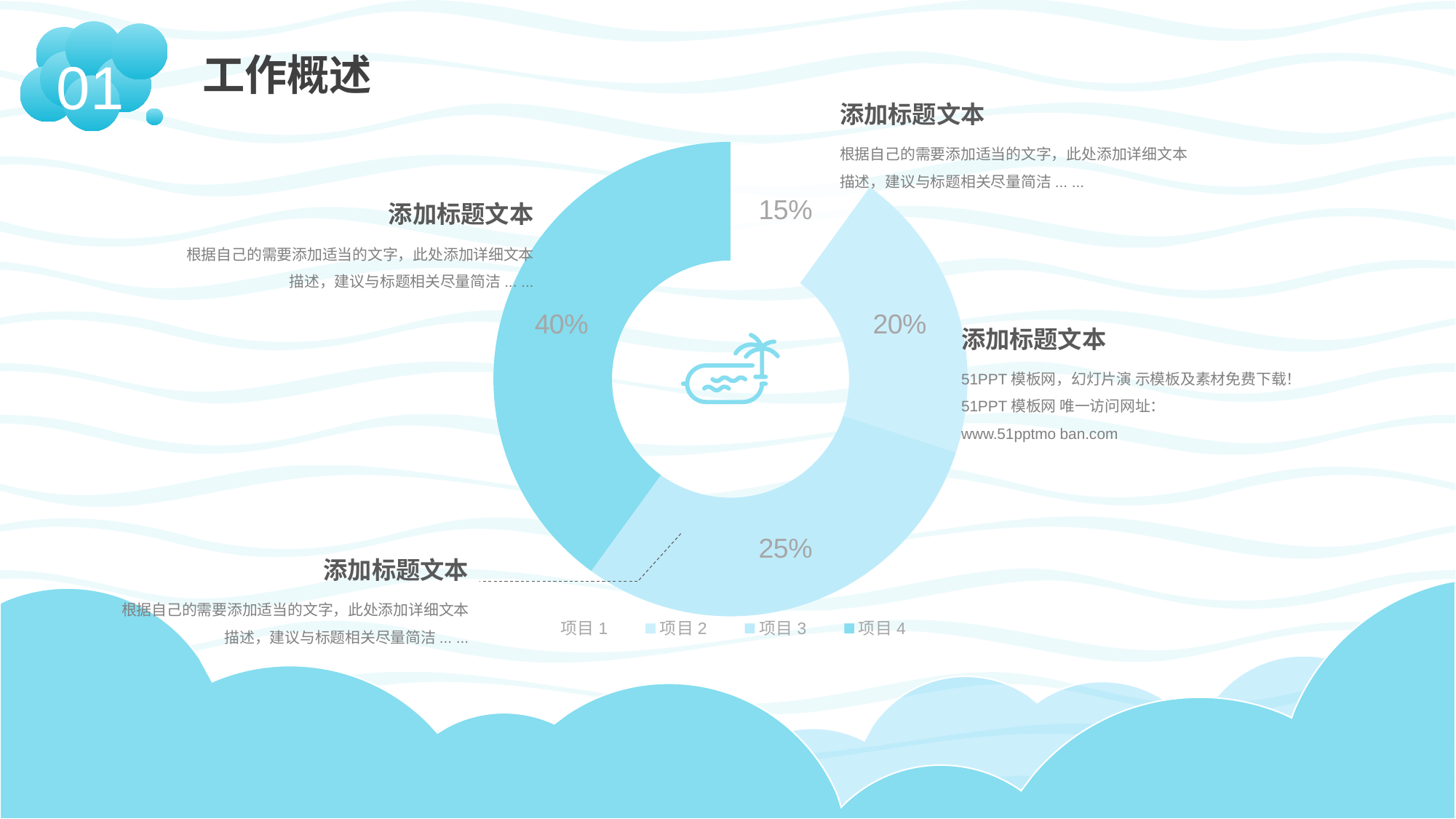

01
工作概述
添加标题文本
根据自己的需要添加适当的文字，此处添加详细文本描述，建议与标题相关尽量简洁... ...

### Chart

| Category | Sales |
|---|---|
| 项目1 | 10.0 |
| 项目2 | 20.0 |
| 项目3 | 30.0 |
| 项目4 | 40.0 |
添加标题文本
根据自己的需要添加适当的文字，此处添加详细文本描述，建议与标题相关尽量简洁... ...
添加标题文本
51PPT模板网，幻灯片演 示模板及素材免费下载！
51PPT模板网 唯一访问网址：
www.51pptmo ban.com

添加标题文本
根据自己的需要添加适当的文字，此处添加详细文本描述，建议与标题相关尽量简洁... ...